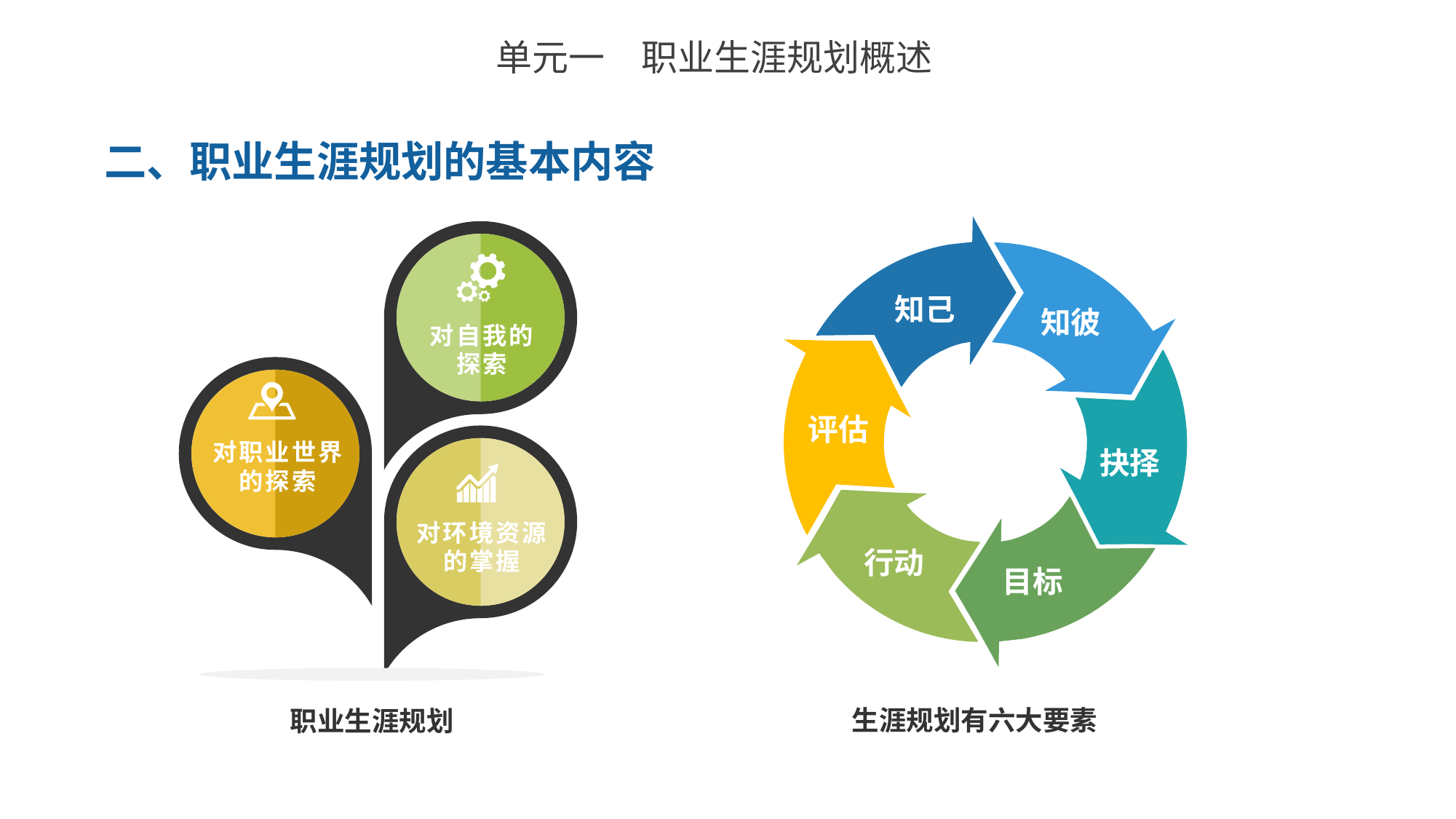

单元一　职业生涯规划概述
二、职业生涯规划的基本内容

对自我的
探索

对职业世界
的探索

对环境资源
的掌握

职业生涯规划

知己
知彼

评估
抉择

行动
目标
生涯规划有六大要素